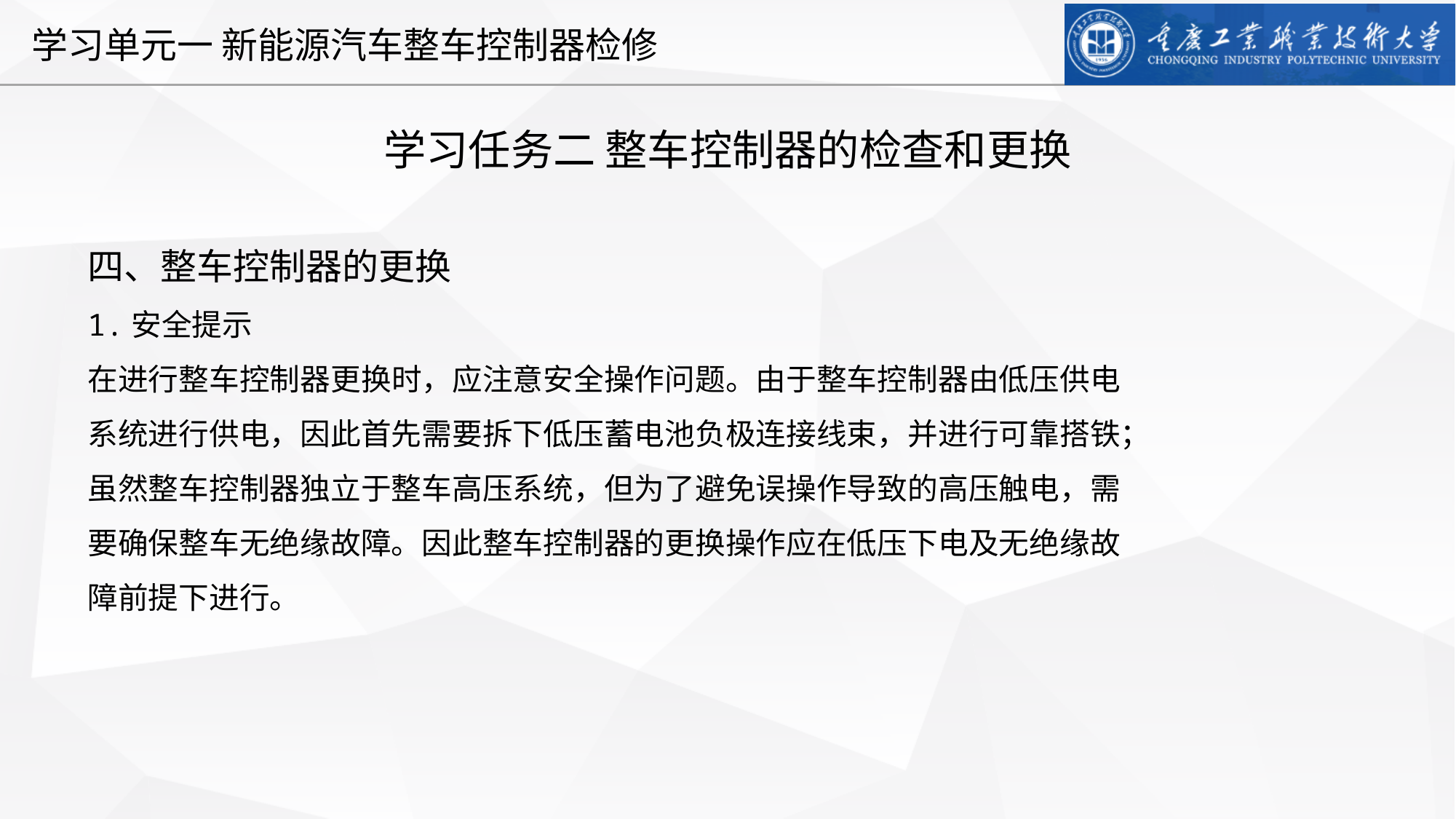

学习任务二 整车控制器的检查和更换
四、整车控制器的更换
1.安全提示
在进行整车控制器更换时，应注意安全操作问题。由于整车控制器由低压供电系统进行供电，因此首先需要拆下低压蓄电池负极连接线束，并进行可靠搭铁；虽然整车控制器独立于整车高压系统，但为了避免误操作导致的高压触电，需要确保整车无绝缘故障。因此整车控制器的更换操作应在低压下电及无绝缘故障前提下进行。